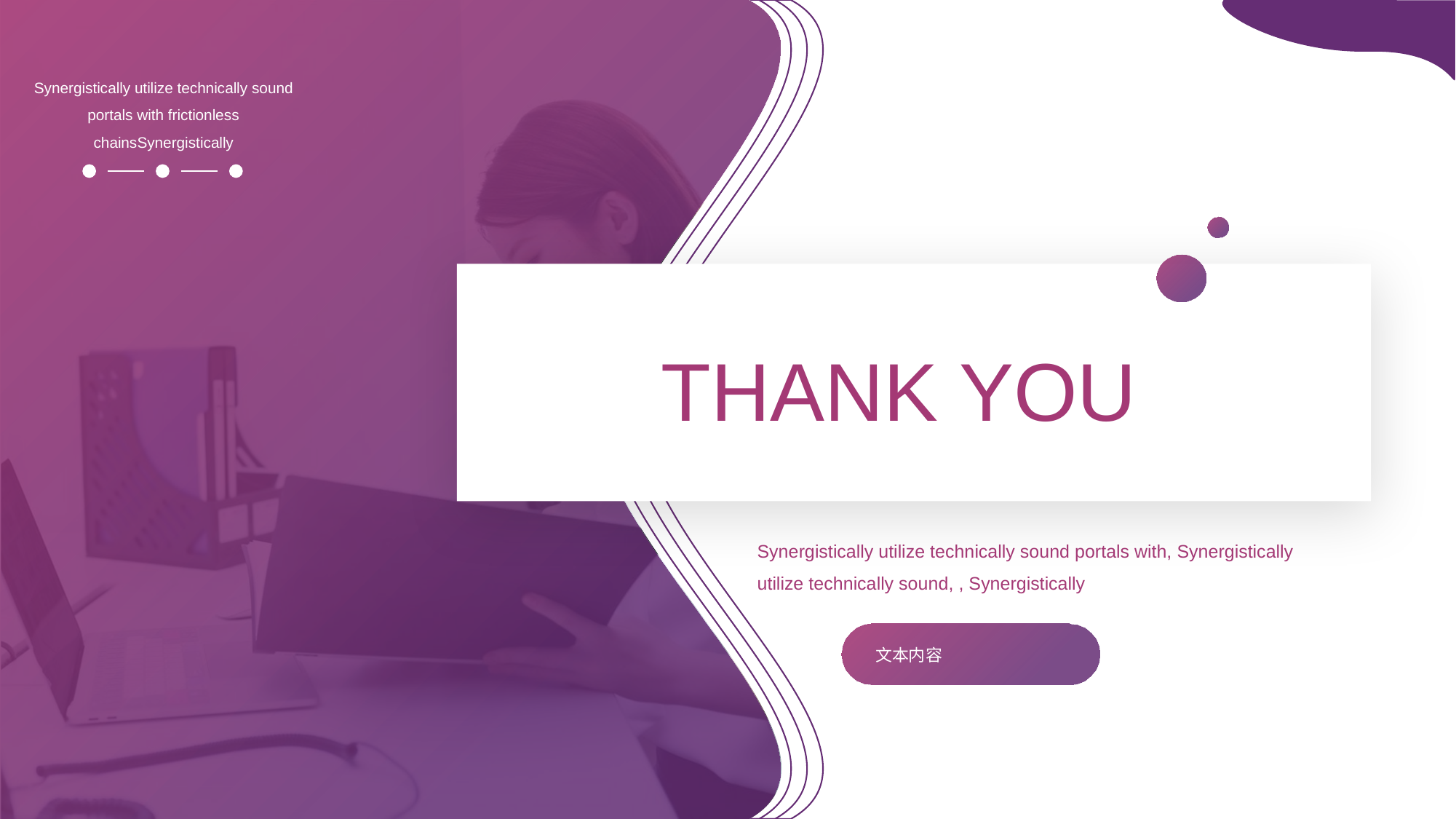

Synergistically utilize technically sound portals with frictionless chainsSynergistically

THANK YOU
Synergistically utilize technically sound portals with, Synergistically utilize technically sound, , Synergistically

文本内容